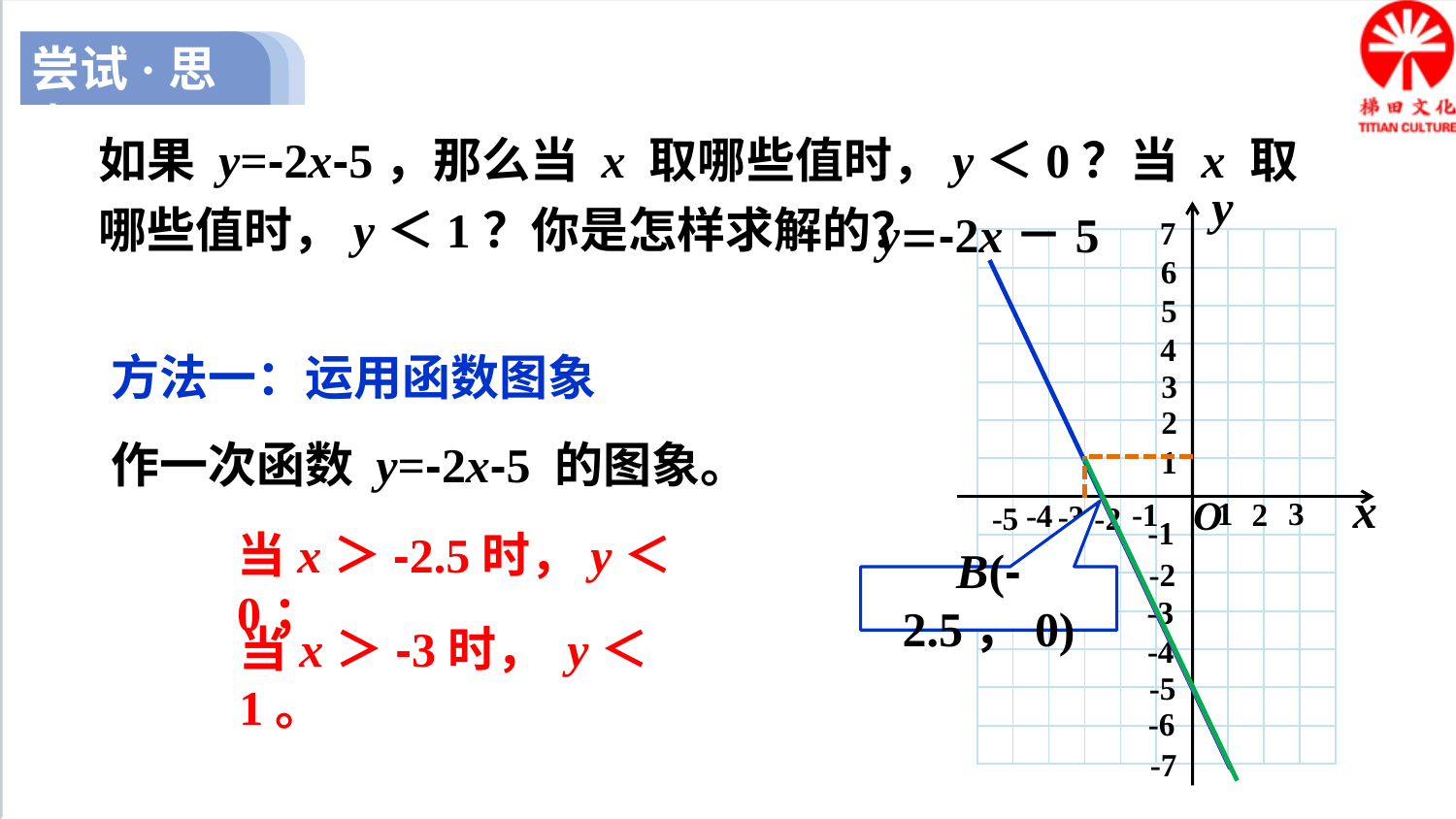

尝试·思考

如果 y=-2x-5，那么当 x 取哪些值时，y＜0？当 x 取哪些值时，y＜1？你是怎样求解的？
y
x
O
7
6
5
4
3
2
1
1
3
2
-1
-4
-3
-5
-2
-1
-2
-3
-4
-5
-6
-7
y=-2x－5
|  |  |  |  |  |  |  |  |  |  |
| --- | --- | --- | --- | --- | --- | --- | --- | --- | --- |
|  |  |  |  |  |  |  |  |  |  |
|  |  |  |  |  |  |  |  |  |  |
|  |  |  |  |  |  |  |  |  |  |
|  |  |  |  |  |  |  |  |  |  |
|  |  |  |  |  |  |  |  |  |  |
|  |  |  |  |  |  |  |  |  |  |
|  |  |  |  |  |  |  |  |  |  |
|  |  |  |  |  |  |  |  |  |  |
|  |  |  |  |  |  |  |  |  |  |
|  |  |  |  |  |  |  |  |  |  |
|  |  |  |  |  |  |  |  |  |  |
|  |  |  |  |  |  |  |  |  |  |
|  |  |  |  |  |  |  |  |  |  |
方法一：运用函数图象
作一次函数 y=-2x-5 的图象。
当x＞-2.5时，y＜0；
B(-2.5，0)
当x＞-3时， y＜1。